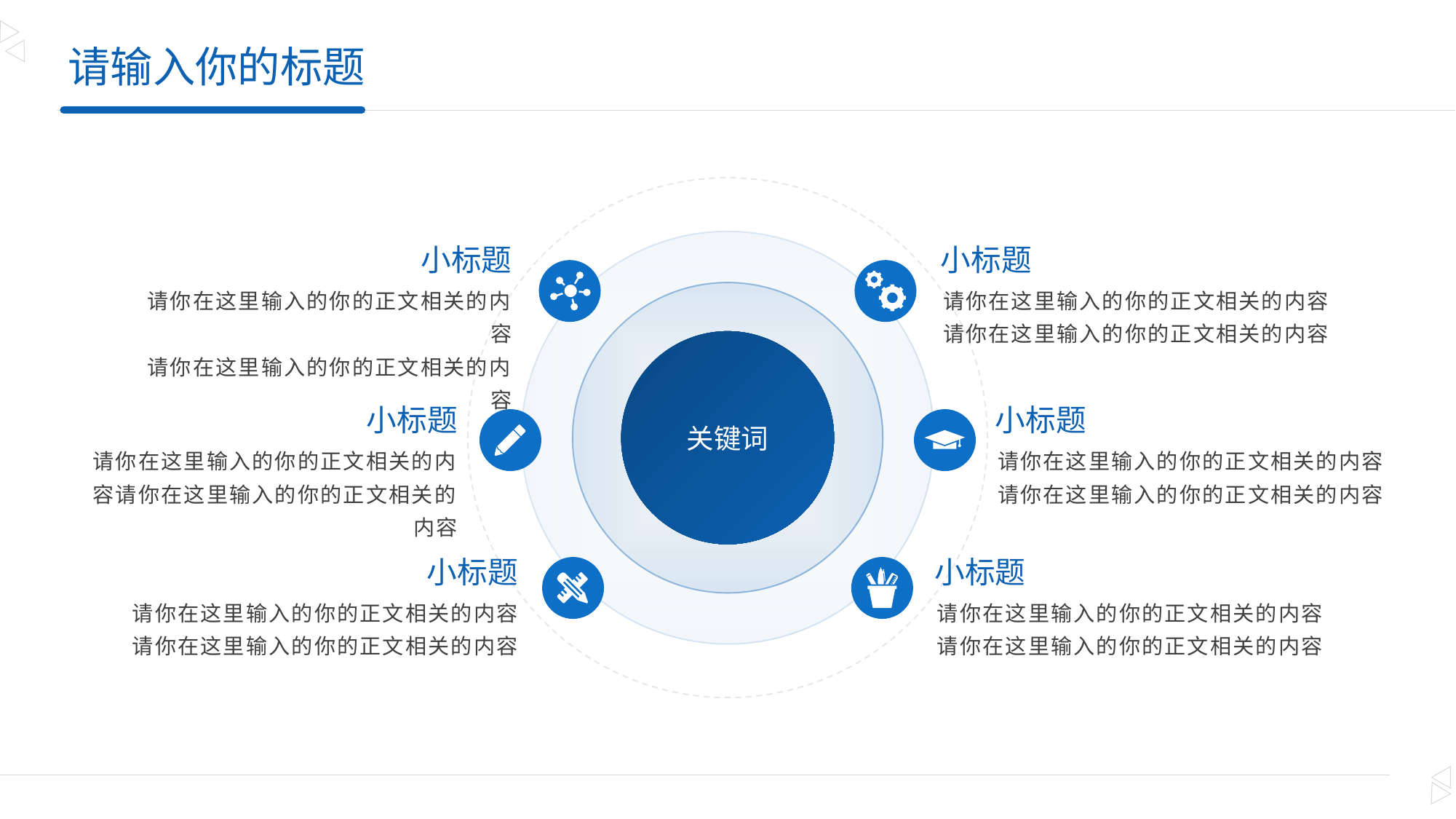

# 请输入你的标题

关键词
小标题
小标题
请你在这里输入的你的正文相关的内容
请你在这里输入的你的正文相关的内容
请你在这里输入的你的正文相关的内容
请你在这里输入的你的正文相关的内容

小标题
小标题

请你在这里输入的你的正文相关的内容请你在这里输入的你的正文相关的内容

请你在这里输入的你的正文相关的内容
请你在这里输入的你的正文相关的内容

小标题
小标题

请你在这里输入的你的正文相关的内容
请你在这里输入的你的正文相关的内容
请你在这里输入的你的正文相关的内容
请你在这里输入的你的正文相关的内容